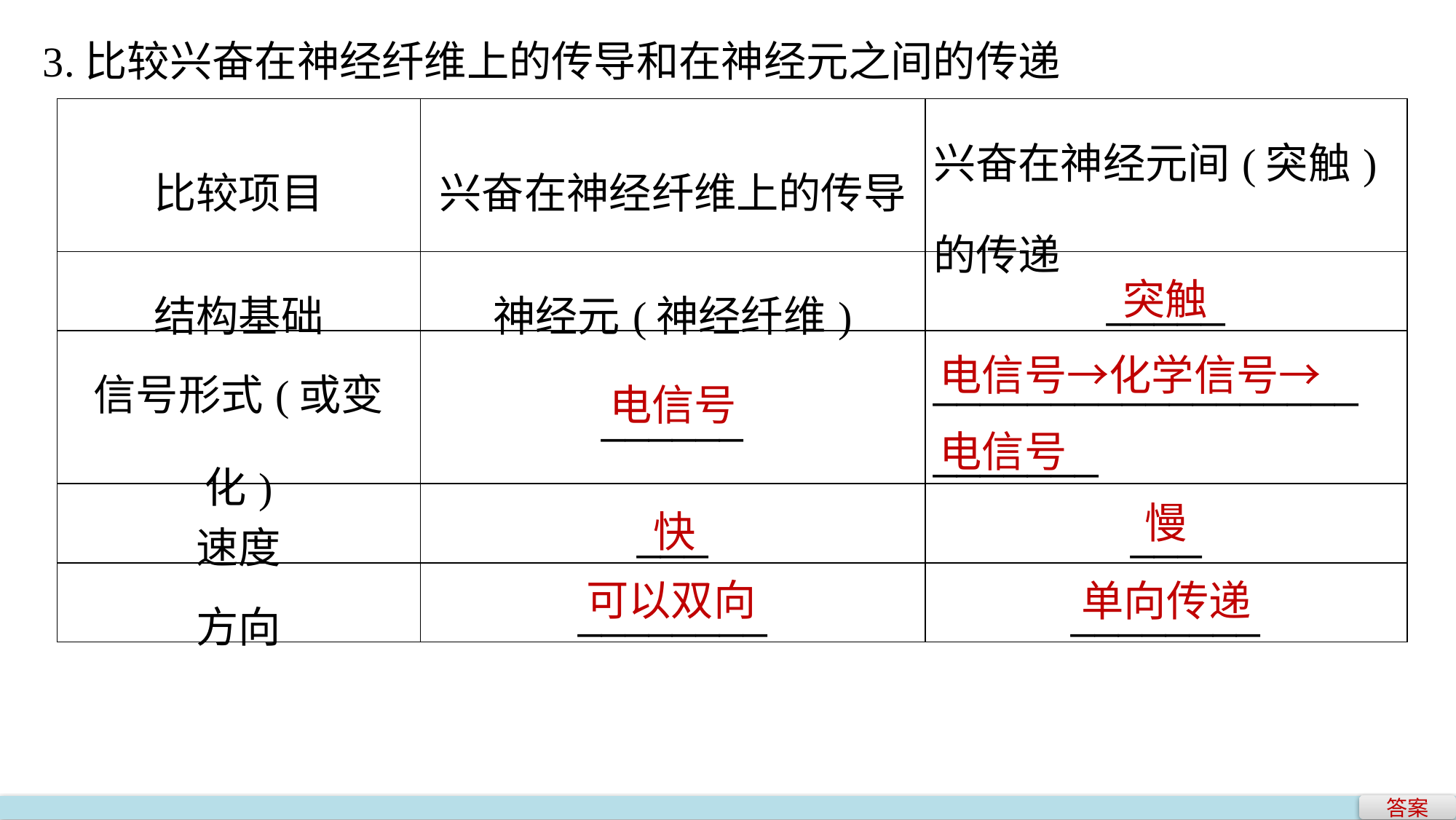

3.比较兴奋在神经纤维上的传导和在神经元之间的传递
| 比较项目 | 兴奋在神经纤维上的传导 | 兴奋在神经元间(突触)的传递 |
| --- | --- | --- |
| 结构基础 | 神经元(神经纤维) | \_\_\_\_\_ |
| 信号形式(或变化) | \_\_\_\_\_\_ | \_\_\_\_\_\_\_\_\_\_\_\_\_\_\_\_\_\_ \_\_\_\_\_\_\_ |
| 速度 | \_\_\_ | \_\_\_ |
| 方向 | \_\_\_\_\_\_\_\_ | \_\_\_\_\_\_\_\_ |
突触
电信号→化学信号→
电信号
电信号
快
慢
可以双向
单向传递
答案